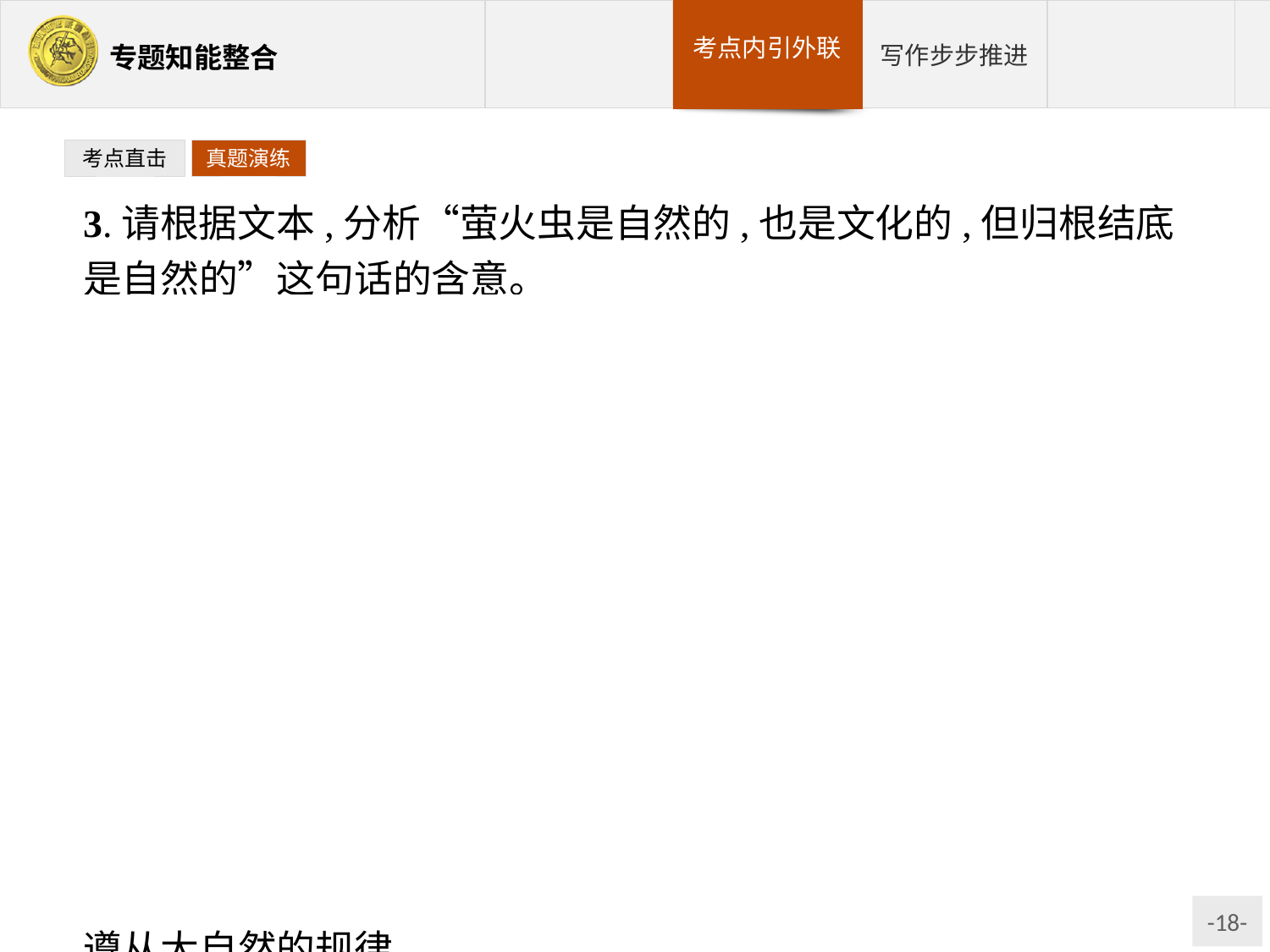

考点直击
真题演练
3.请根据文本,分析“萤火虫是自然的,也是文化的,但归根结底是自然的”这句话的含意。
解析:“萤火虫是自然的,也是文化的,但归根结底是自然的”这句话有两个要点:一是萤火虫“也是文化的”,即强调了萤火虫体现着丰富的文化传统等,而前五段从寄托民族审美情趣(第1段)、能启迪科学家发明荧光灯等(第2、3段)、萤火虫的基因研究的价值(第4段)、萤火虫是血吸虫病的防疫助手(第5段)等均表现了萤火虫的“文化”。二是萤火虫“归根结底是自然的”,强调了萤火虫是属于大自然的,应重视其自然习性,遵从自然规律来对它加以保护。
答案要点:①萤火虫“也是文化的”:有助于人类对血吸虫病的防疫;能启迪人类的科学发明;还是我们民族审美情感的寄托。②“归根结底是自然的”:萤火虫是大自然的一分子,对它的保护要遵从大自然的规律。